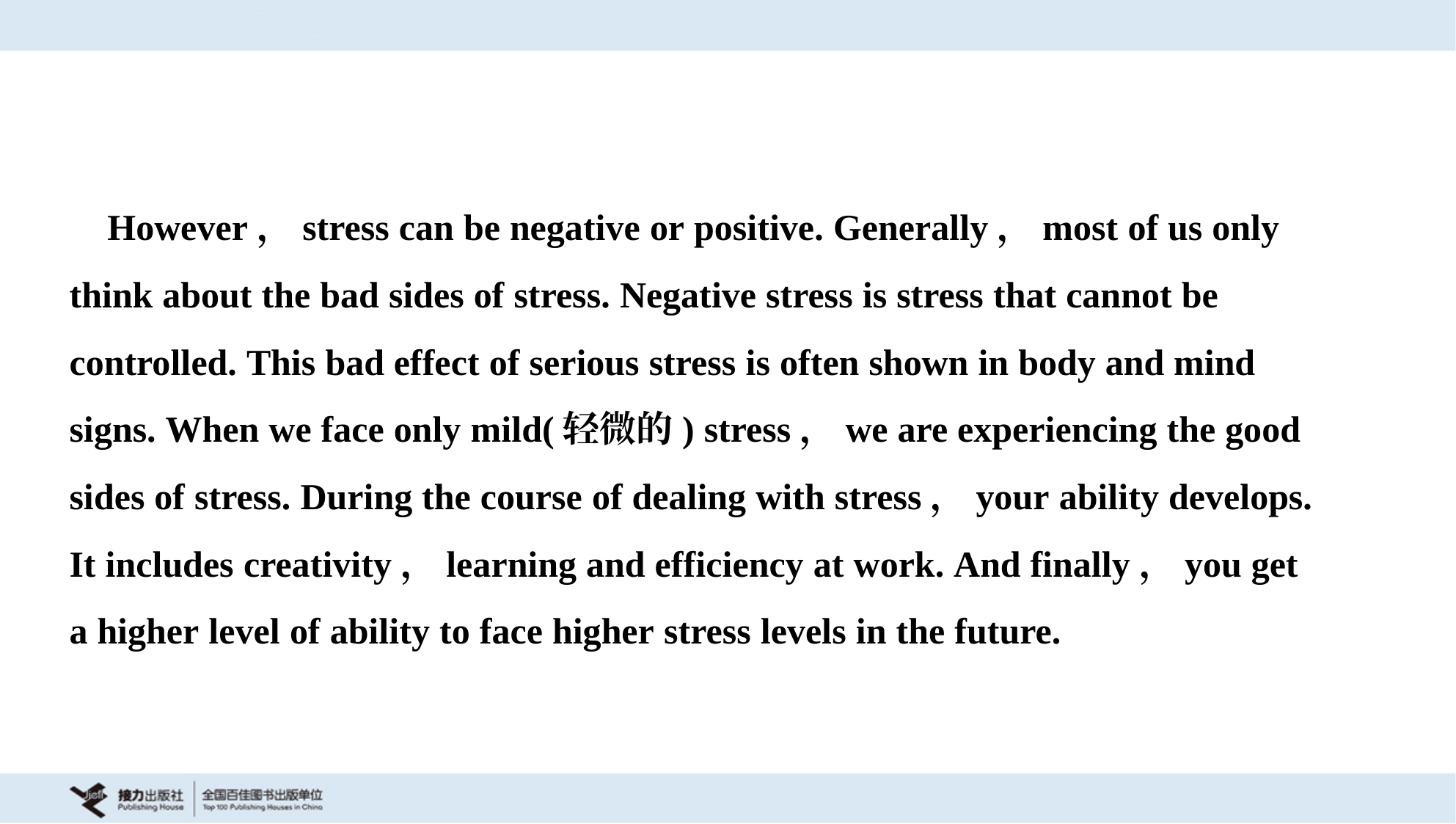

However，stress can be negative or positive. Generally，most of us only
think about the bad sides of stress. Negative stress is stress that cannot be
controlled. This bad effect of serious stress is often shown in body and mind
signs. When we face only mild(轻微的) stress，we are experiencing the good
sides of stress. During the course of dealing with stress，your ability develops.
It includes creativity，learning and efficiency at work. And finally，you get
a higher level of ability to face higher stress levels in the future.